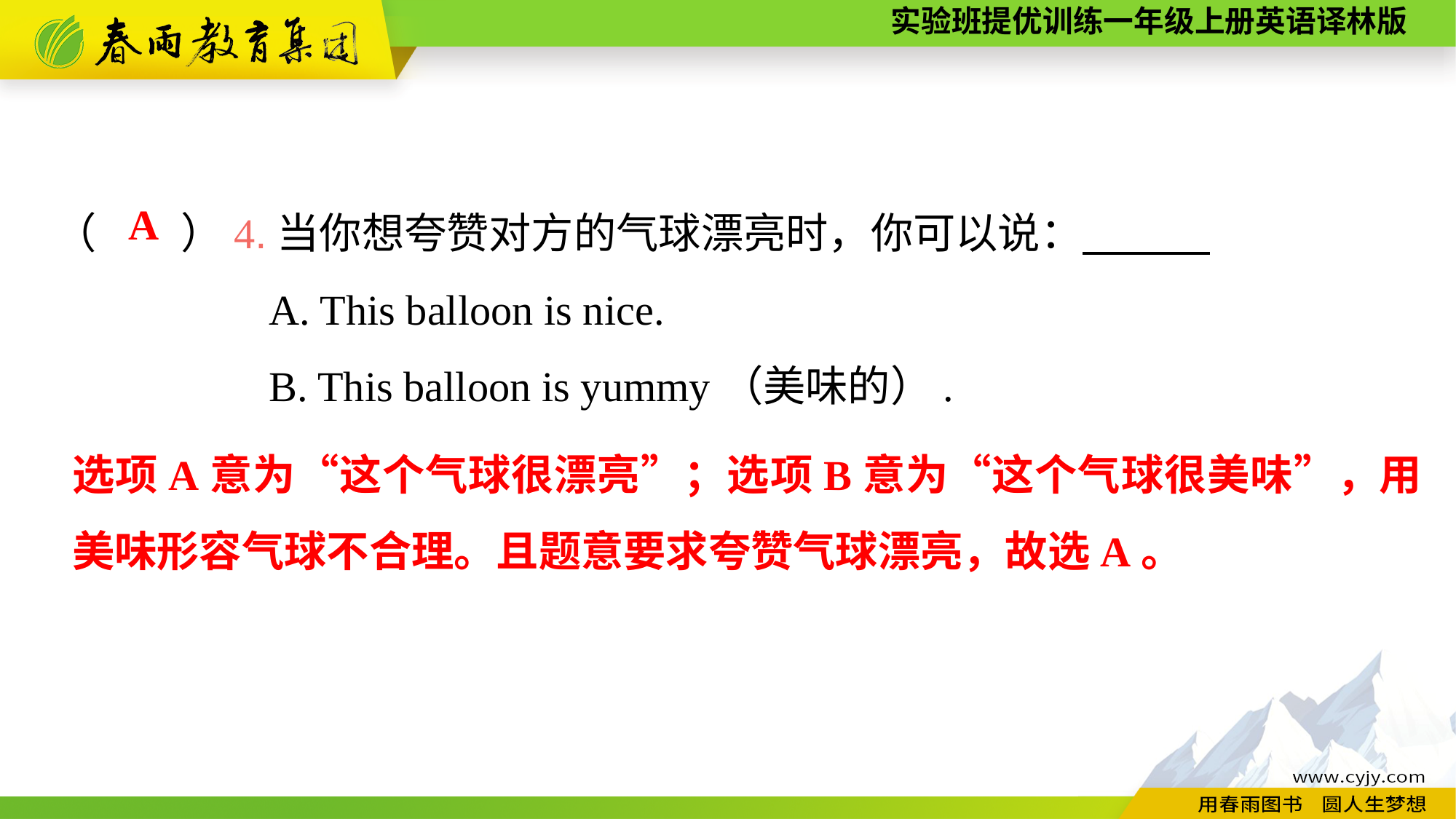

（　　）4.当你想夸赞对方的气球漂亮时，你可以说：
A. This balloon is nice.
B. This balloon is yummy（美味的）.
A
选项A意为“这个气球很漂亮”；选项B意为“这个气球很美味”，用美味形容气球不合理。且题意要求夸赞气球漂亮，故选A。